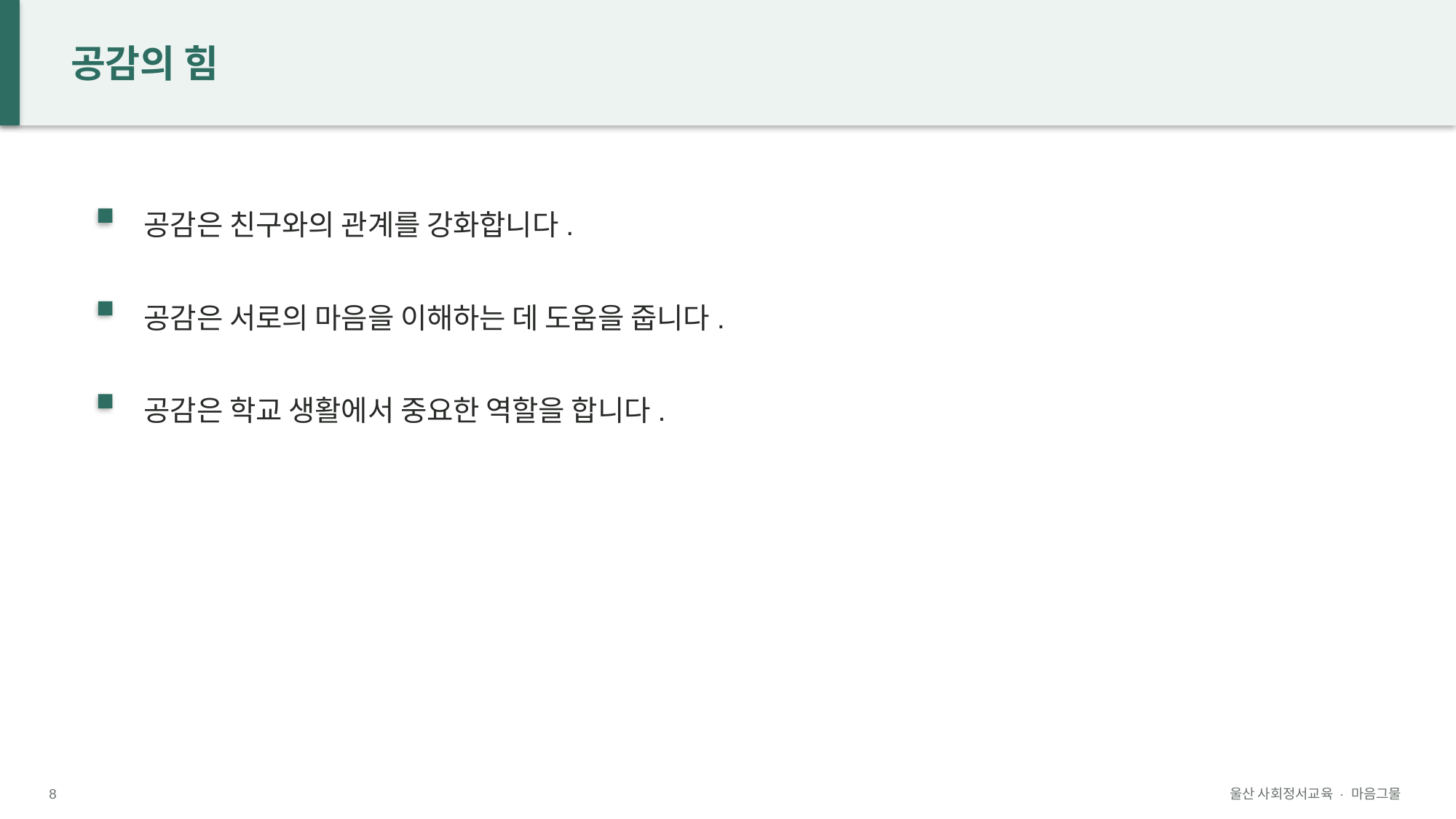

공감의 힘
공감은 친구와의 관계를 강화합니다.

공감은 서로의 마음을 이해하는 데 도움을 줍니다.

공감은 학교 생활에서 중요한 역할을 합니다.

8
울산 사회정서교육 · 마음그물